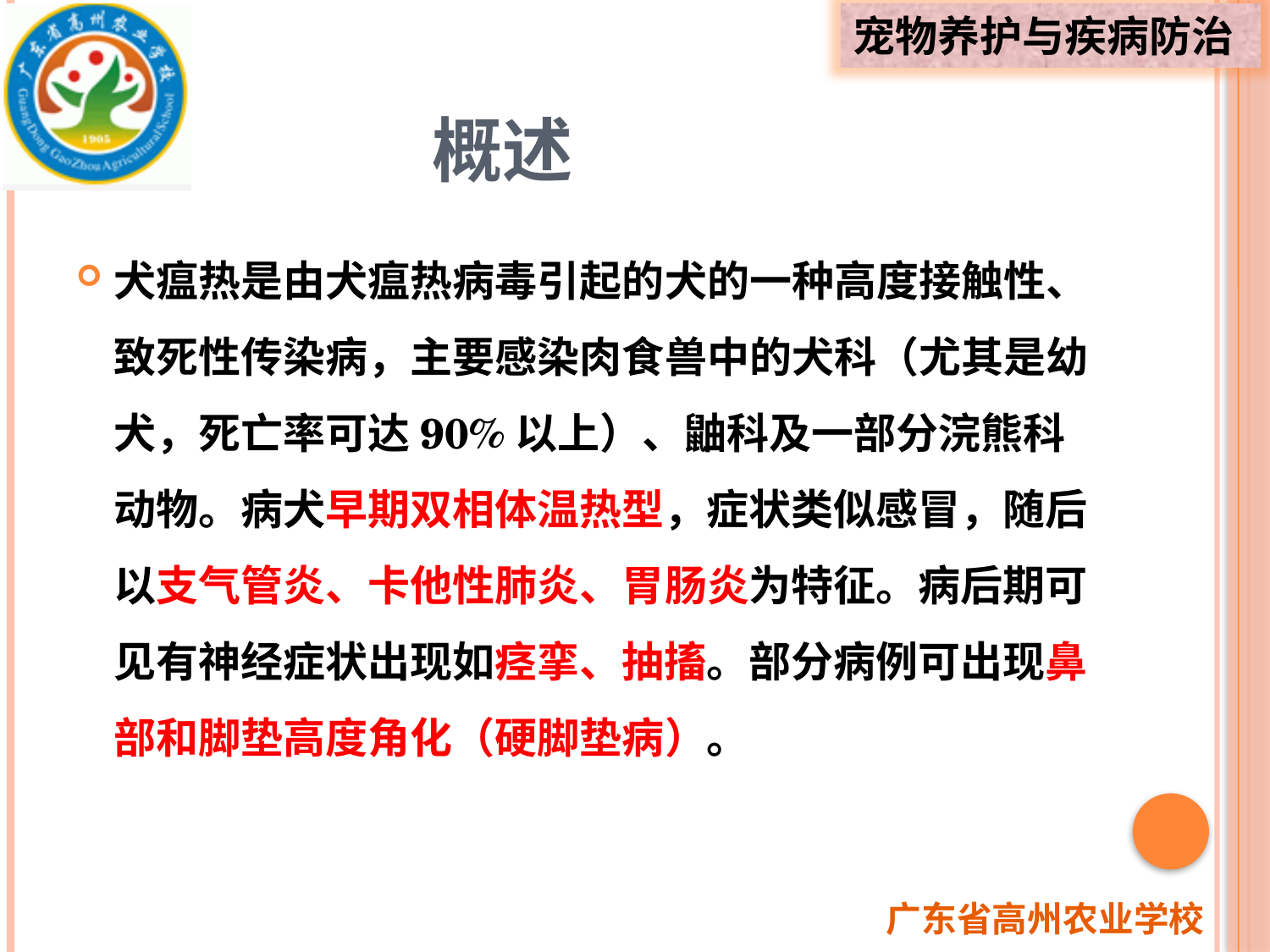

# 概述
犬瘟热是由犬瘟热病毒引起的犬的一种高度接触性、致死性传染病，主要感染肉食兽中的犬科（尤其是幼犬，死亡率可达90%以上）、鼬科及一部分浣熊科动物。病犬早期双相体温热型，症状类似感冒，随后以支气管炎、卡他性肺炎、胃肠炎为特征。病后期可见有神经症状出现如痉挛、抽搐。部分病例可出现鼻部和脚垫高度角化（硬脚垫病）。